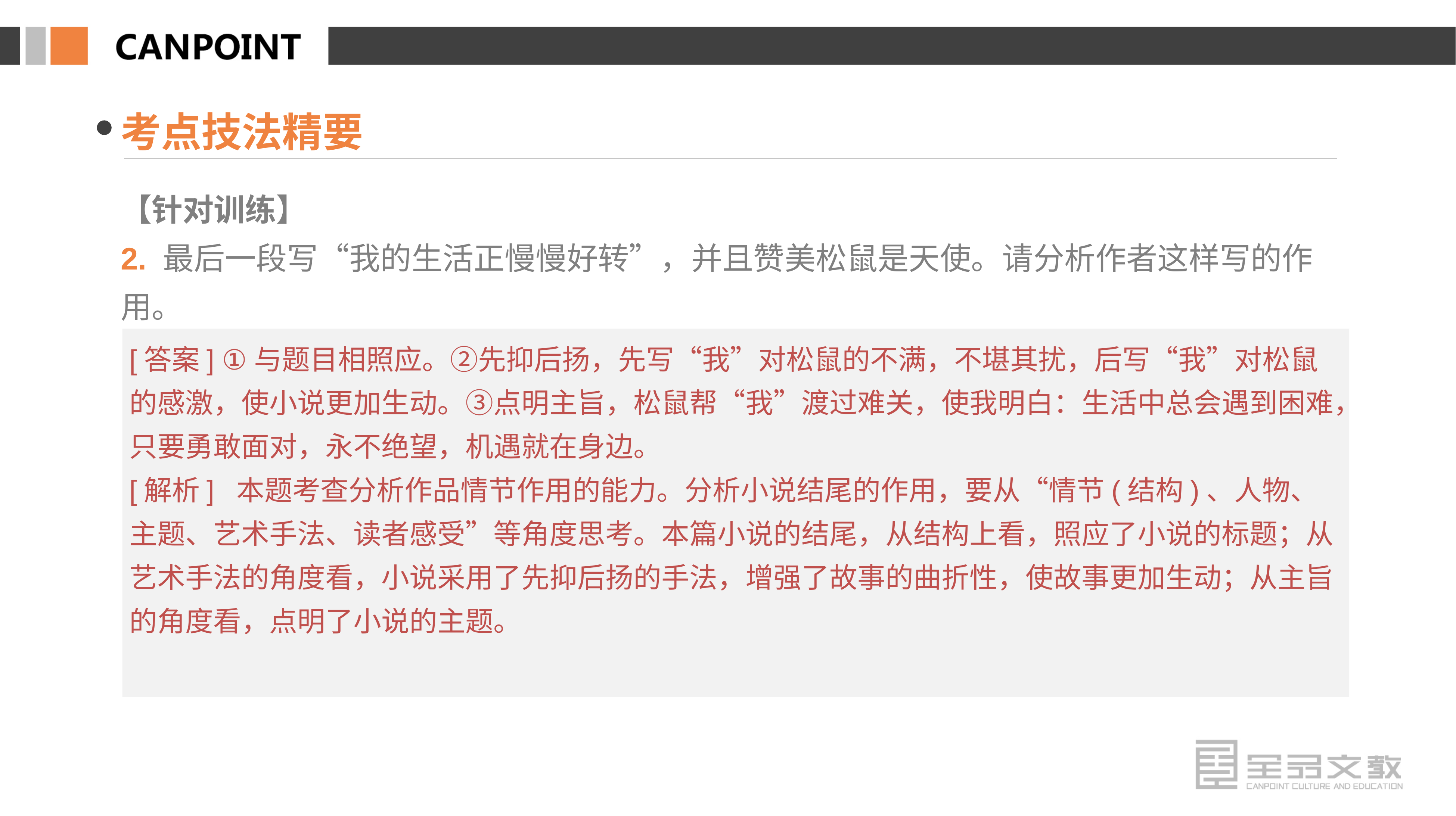

考点技法精要

【针对训练】
2. 最后一段写“我的生活正慢慢好转”，并且赞美松鼠是天使。请分析作者这样写的作用。
[答案] ①与题目相照应。②先抑后扬，先写“我”对松鼠的不满，不堪其扰，后写“我”对松鼠的感激，使小说更加生动。③点明主旨，松鼠帮“我”渡过难关，使我明白：生活中总会遇到困难，只要勇敢面对，永不绝望，机遇就在身边。
[解析]  本题考查分析作品情节作用的能力。分析小说结尾的作用，要从“情节(结构)、人物、主题、艺术手法、读者感受”等角度思考。本篇小说的结尾，从结构上看，照应了小说的标题；从艺术手法的角度看，小说采用了先抑后扬的手法，增强了故事的曲折性，使故事更加生动；从主旨的角度看，点明了小说的主题。